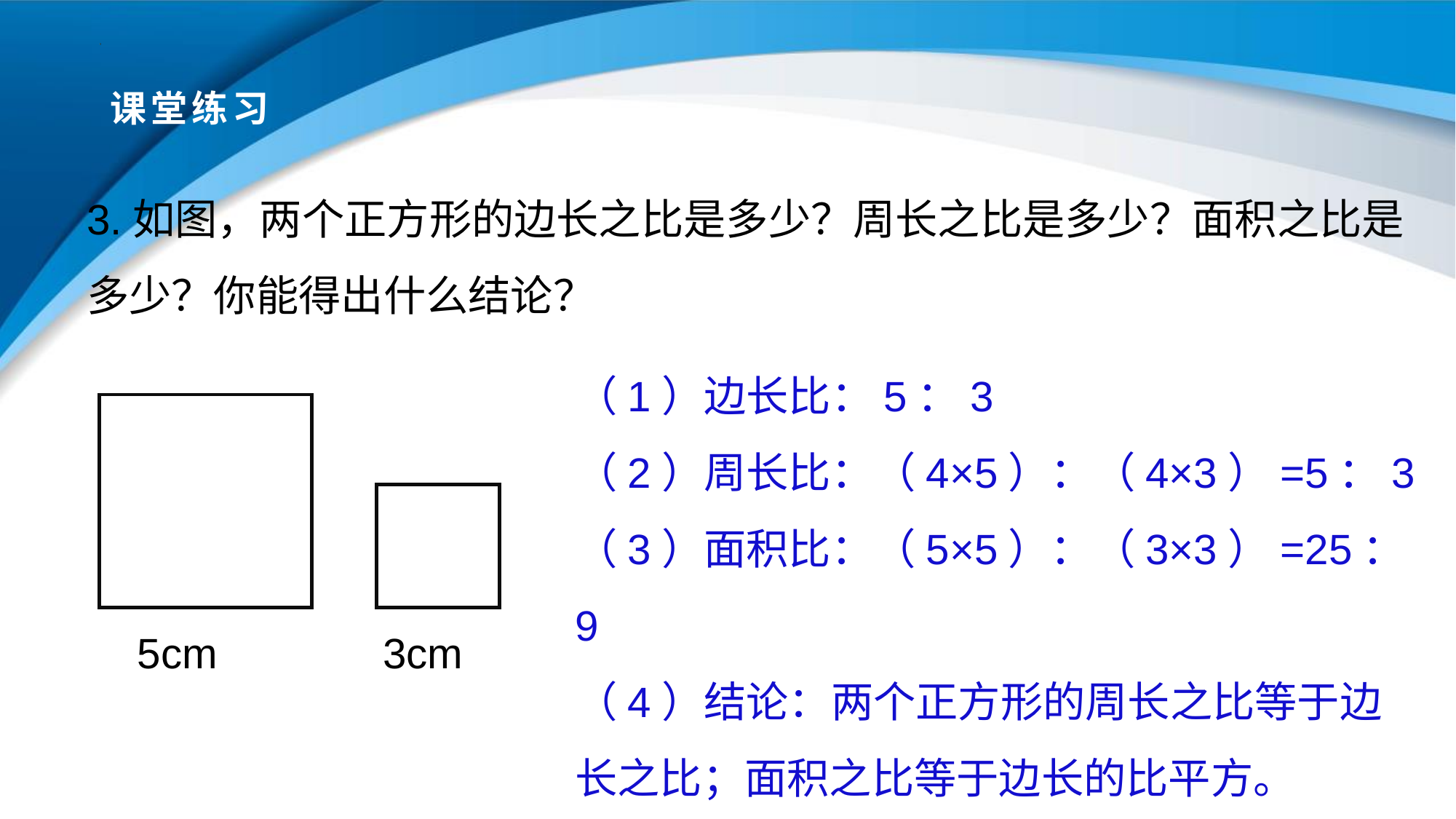

# 课堂练习
3.如图，两个正方形的边长之比是多少？周长之比是多少？面积之比是多少？你能得出什么结论？
（1）边长比：5：3
（2）周长比：（4×5）：（4×3）=5：3
（3）面积比：（5×5）：（3×3）=25：9
（4）结论：两个正方形的周长之比等于边长之比；面积之比等于边长的比平方。

5cm              3cm